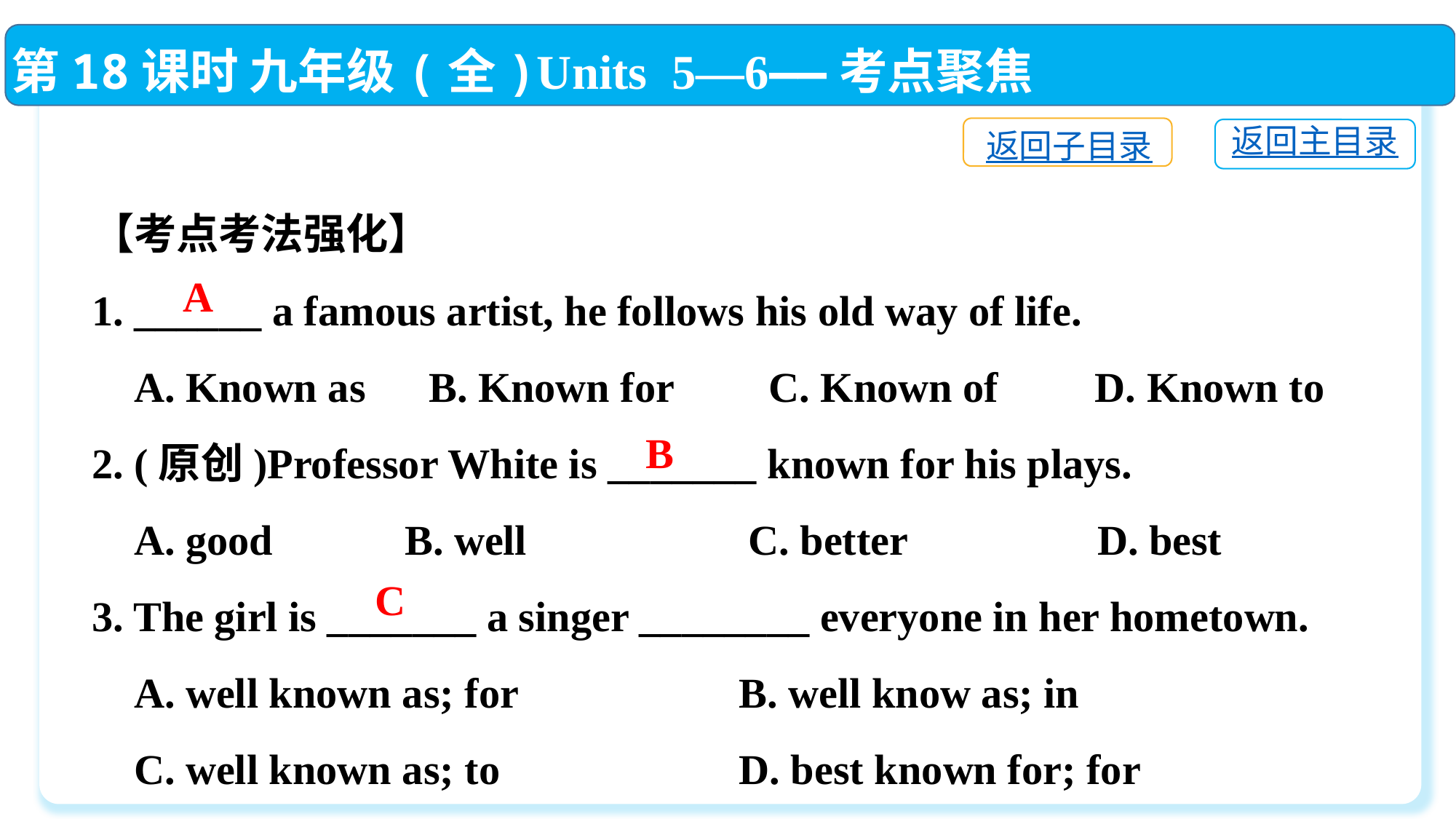

第18课时 九年级(全)Units  5—6——考点聚焦

返回子目录
返回主目录
【考点考法强化】
1. ______ a famous artist, he follows his old way of life.
    A. Known as　B. Known for         C. Known of	  D. Known to
2. (原创)Professor White is _______ known for his plays.
    A. good	         B. well                     C. better                  D. best
3. The girl is _______ a singer ________ everyone in her hometown.
    A. well known as; for	                    B. well know as; in
    C. well known as; to	                    D. best known for; for

A
B
C